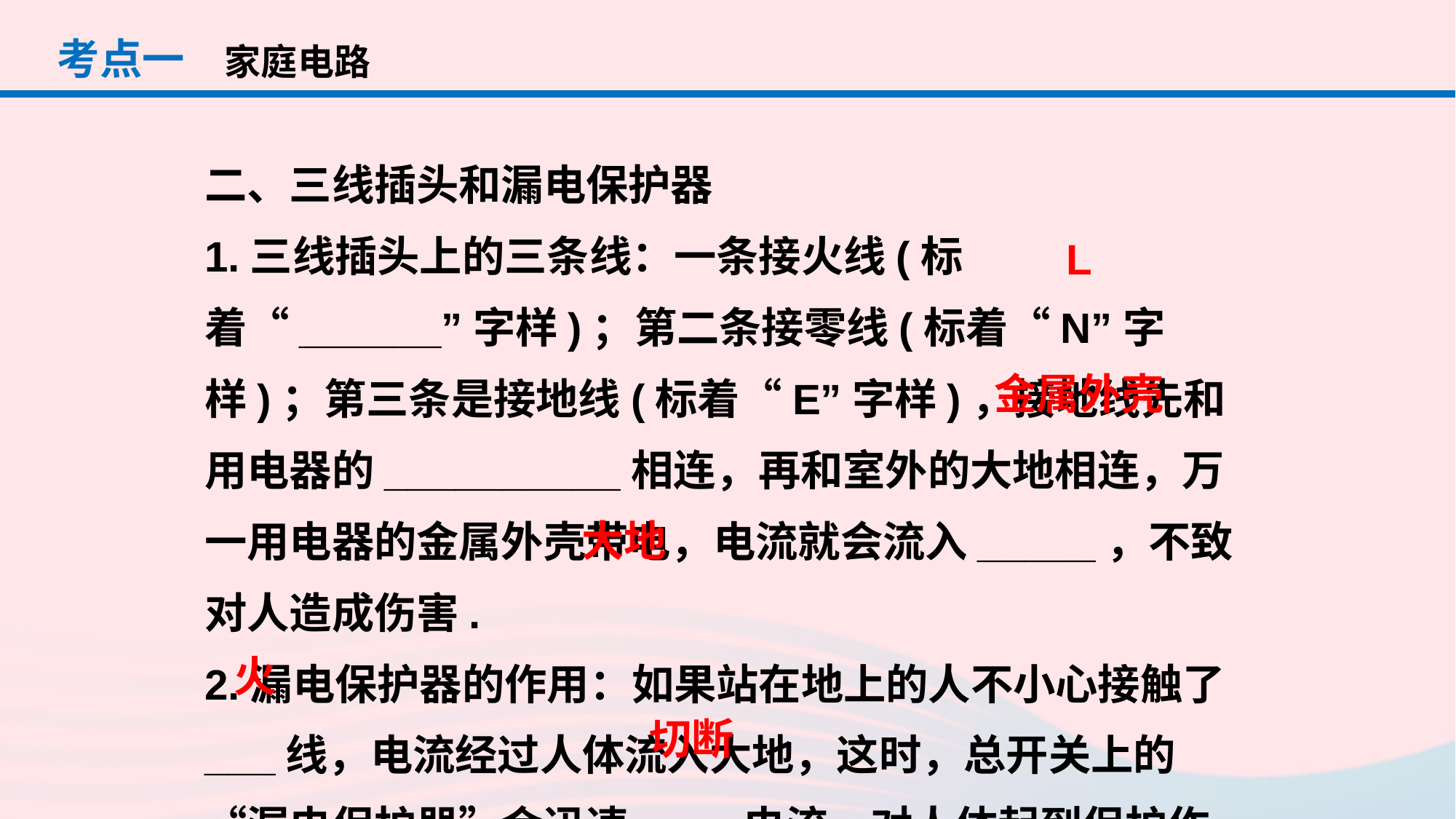

考点一
家庭电路

二、三线插头和漏电保护器
1.三线插头上的三条线：一条接火线(标着“______”字样)；第二条接零线(标着“N”字样)；第三条是接地线(标着“E”字样)，接地线先和用电器的__________相连，再和室外的大地相连，万一用电器的金属外壳带电，电流就会流入_____，不致对人造成伤害.
2.漏电保护器的作用：如果站在地上的人不小心接触了___线，电流经过人体流入大地，这时，总开关上的“漏电保护器”会迅速____电流，对人体起到保护作用.
L
金属外壳
大地
火
切断